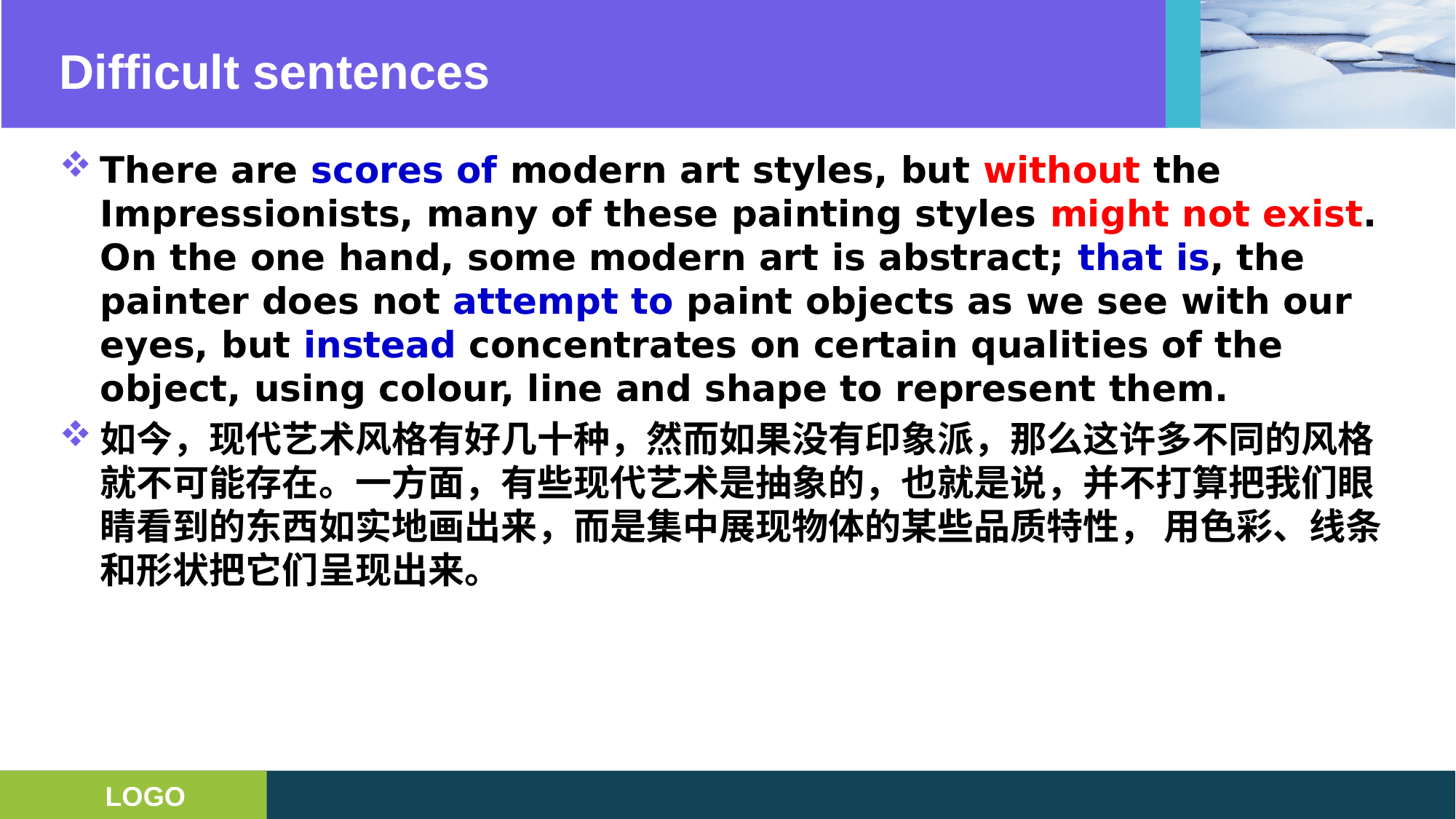

# Difficult sentences
There are scores of modern art styles, but without the Impressionists, many of these painting styles might not exist. On the one hand, some modern art is abstract; that is, the painter does not attempt to paint objects as we see with our eyes, but instead concentrates on certain qualities of the object, using colour, line and shape to represent them.
如今，现代艺术风格有好几十种，然而如果没有印象派，那么这许多不同的风格就不可能存在。一方面，有些现代艺术是抽象的，也就是说，并不打算把我们眼睛看到的东西如实地画出来，而是集中展现物体的某些品质特性， 用色彩、线条和形状把它们呈现出来。